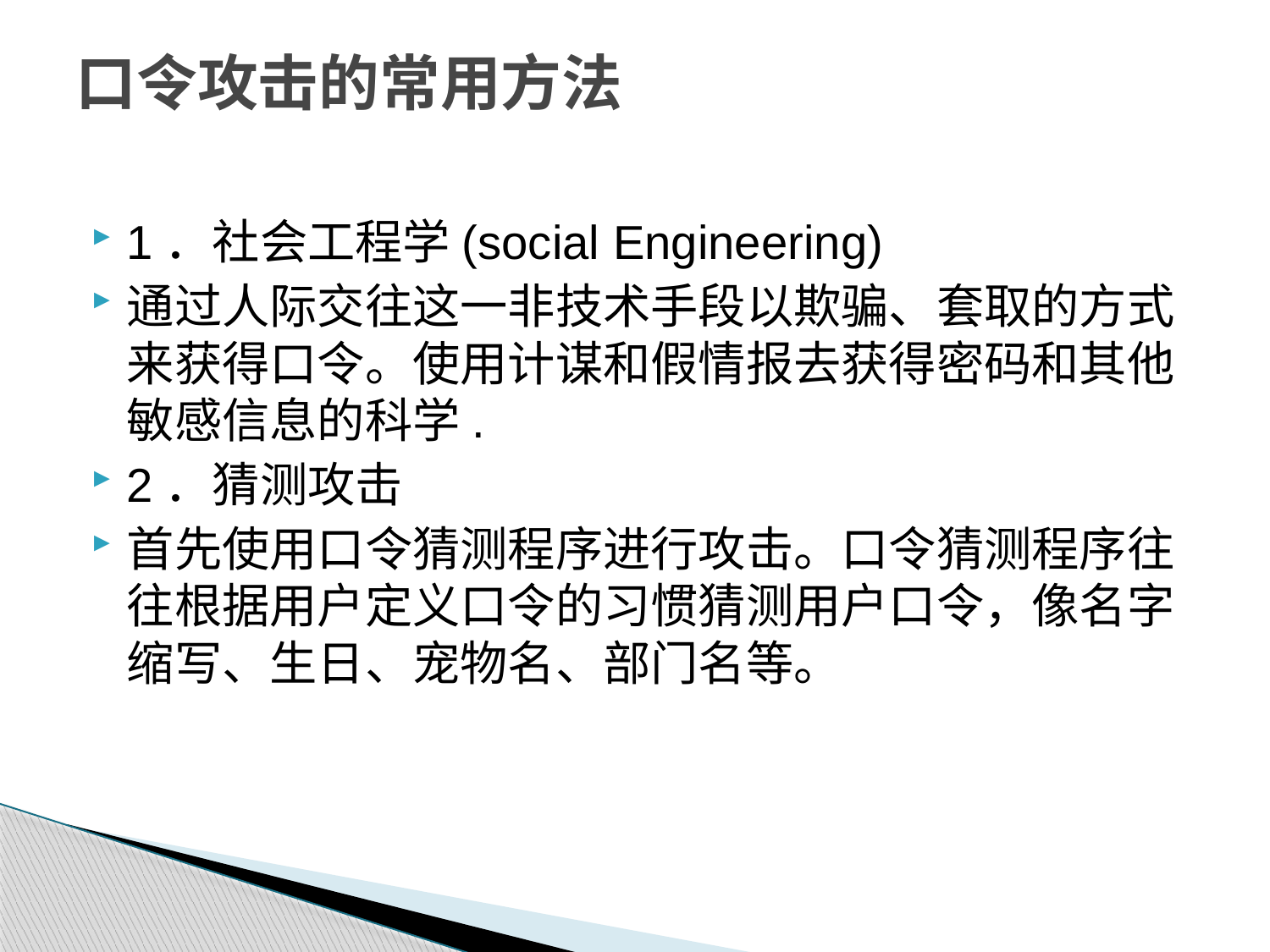

# 口令攻击的常用方法
1．社会工程学(social Engineering)
通过人际交往这一非技术手段以欺骗、套取的方式来获得口令。使用计谋和假情报去获得密码和其他敏感信息的科学.
2．猜测攻击
首先使用口令猜测程序进行攻击。口令猜测程序往往根据用户定义口令的习惯猜测用户口令，像名字缩写、生日、宠物名、部门名等。